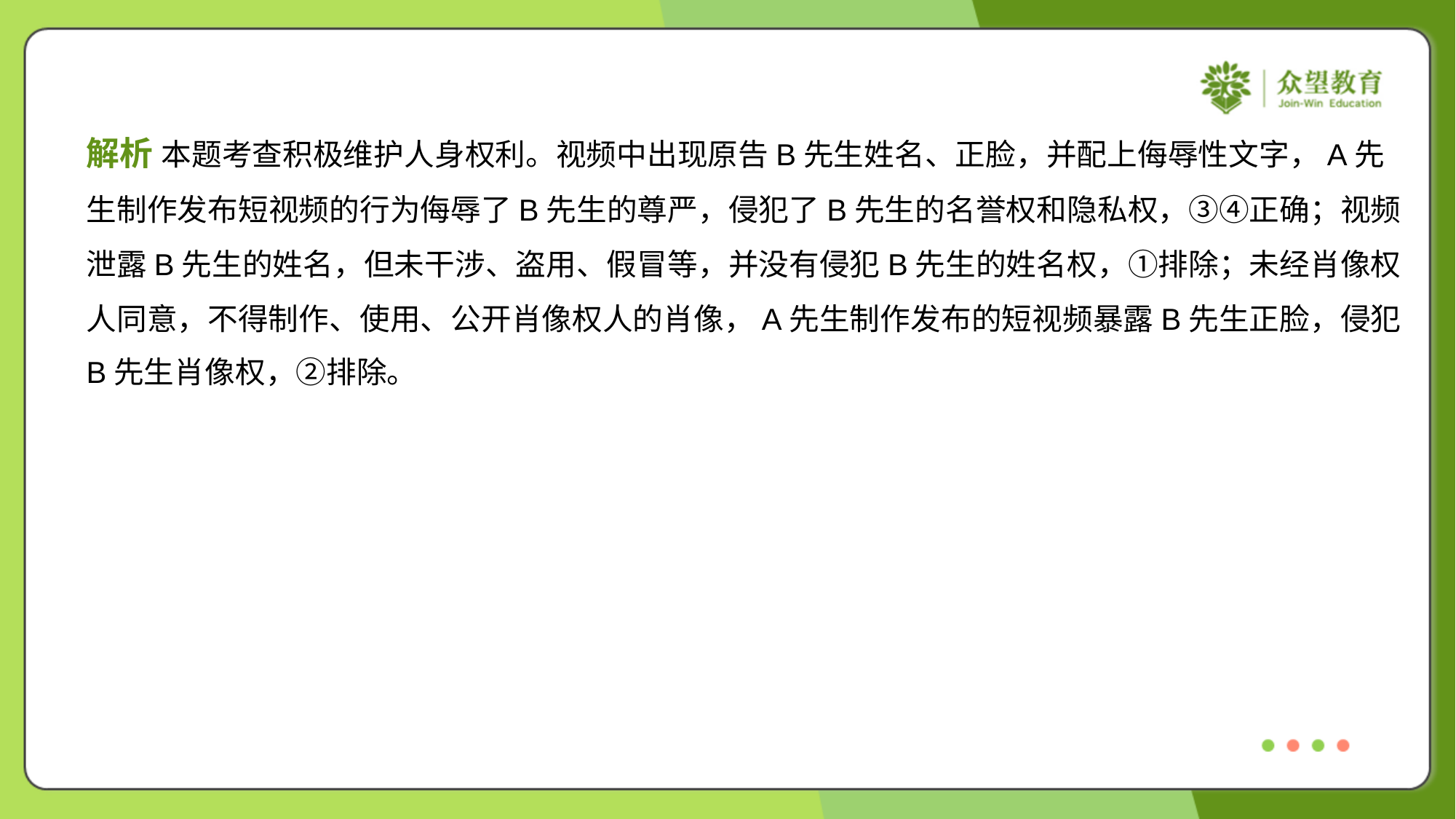

解析 本题考查积极维护人身权利。视频中出现原告B先生姓名、正脸，并配上侮辱性文字，A先
生制作发布短视频的行为侮辱了B先生的尊严，侵犯了B先生的名誉权和隐私权，③④正确；视频
泄露B先生的姓名，但未干涉、盗用、假冒等，并没有侵犯B先生的姓名权，①排除；未经肖像权
人同意，不得制作、使用、公开肖像权人的肖像，A先生制作发布的短视频暴露B先生正脸，侵犯
B先生肖像权，②排除。